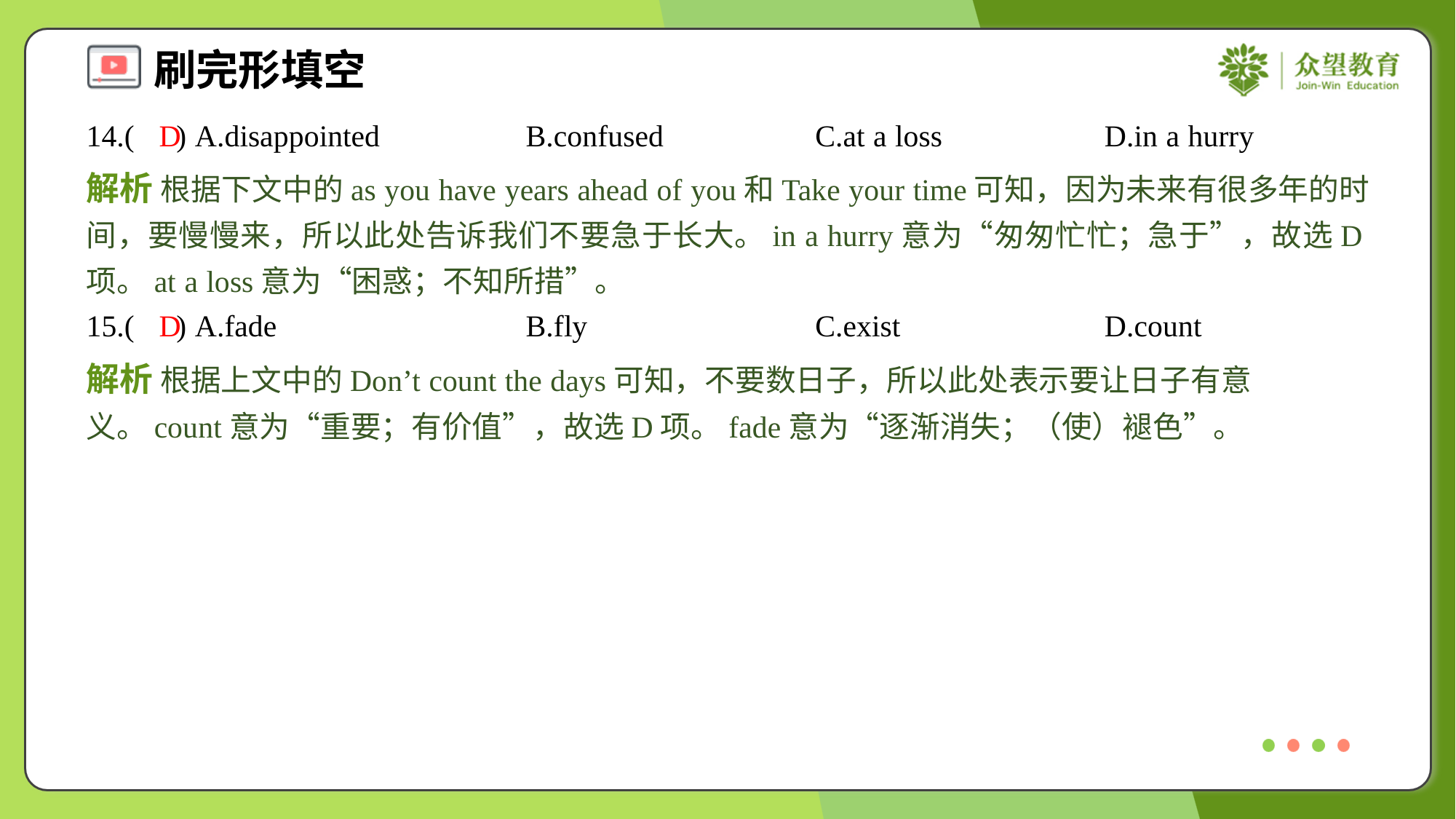

14.(     ) A.disappointed	B.confused	C.at a loss	D.in a hurry
D
解析 根据下文中的as you have years ahead of you和Take your time可知，因为未来有很多年的时间，要慢慢来，所以此处告诉我们不要急于长大。in a hurry意为“匆匆忙忙；急于”，故选D项。at a loss意为“困惑；不知所措”。
15.(     ) A.fade	B.fly	C.exist	D.count
D
解析 根据上文中的Don’t count the days可知，不要数日子，所以此处表示要让日子有意义。count意为“重要；有价值”，故选D项。fade意为“逐渐消失；（使）褪色”。